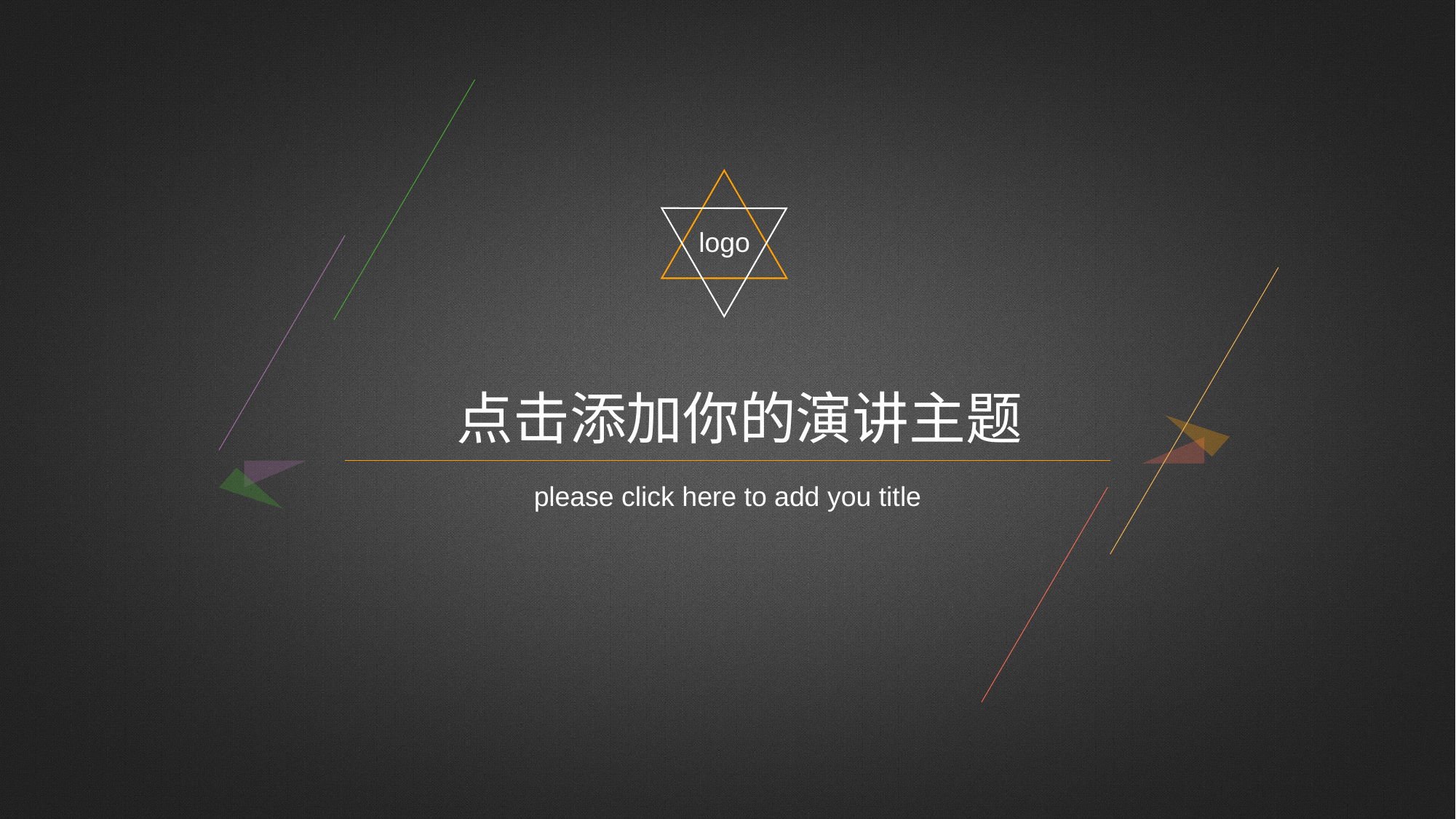

logo
点击添加你的演讲主题

please click here to add you title